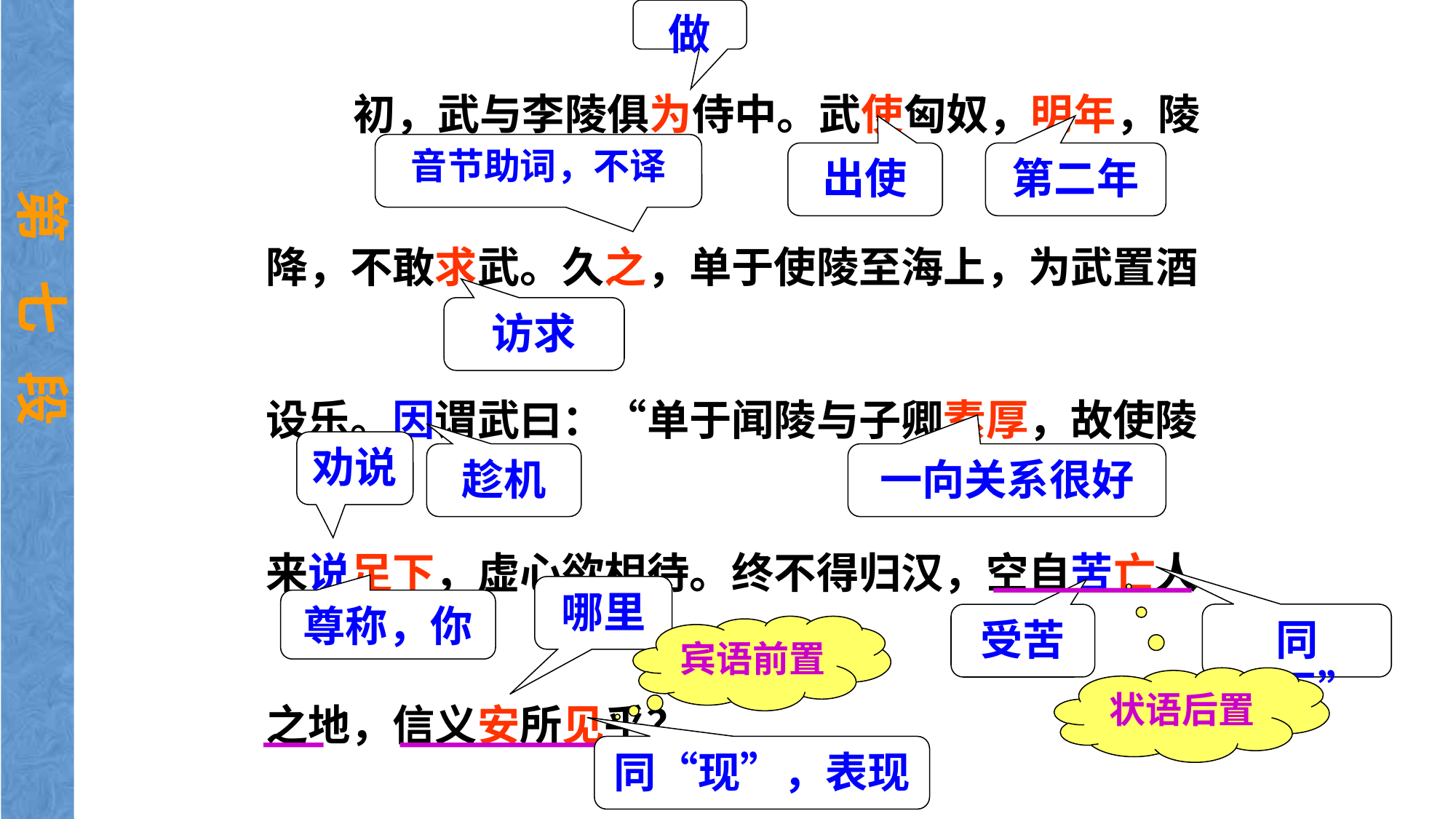

做
        初，武与李陵俱为侍中。武使匈奴，明年，陵降，不敢求武。久之，单于使陵至海上，为武置酒设乐。因谓武曰：“单于闻陵与子卿素厚，故使陵来说足下，虚心欲相待。终不得归汉，空自苦亡人之地，信义安所见乎？
音节助词，不译
出使
第二年
第   七   段
访求
劝说
趁机
一向关系很好
哪里

尊称，你
同“无”
受苦
宾语前置
状语后置
同“现”，表现